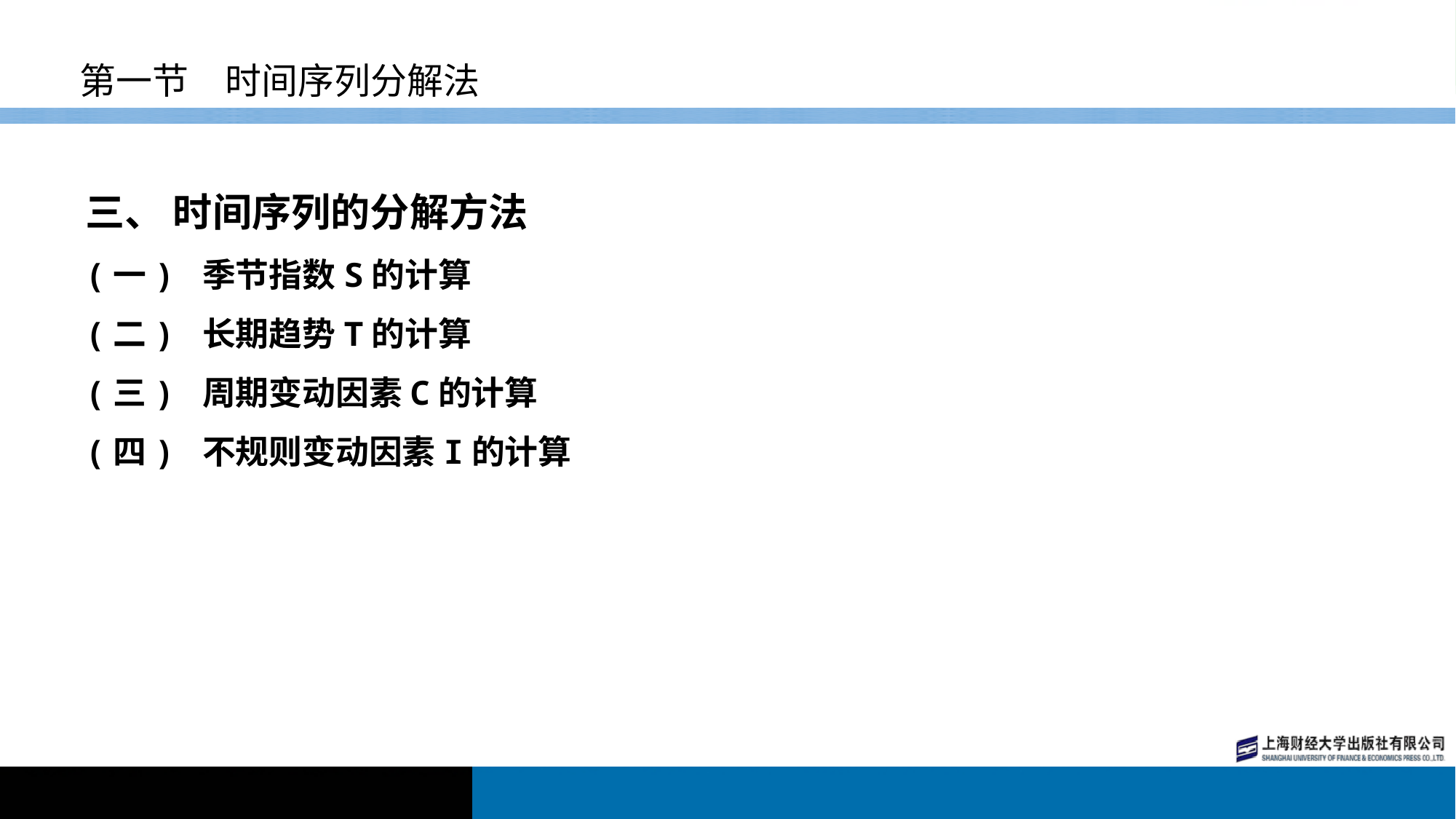

# 第一节　时间序列分解法
三、 时间序列的分解方法
(一) 季节指数S的计算
(二) 长期趋势T的计算
(三) 周期变动因素C的计算
(四) 不规则变动因素I的计算
5